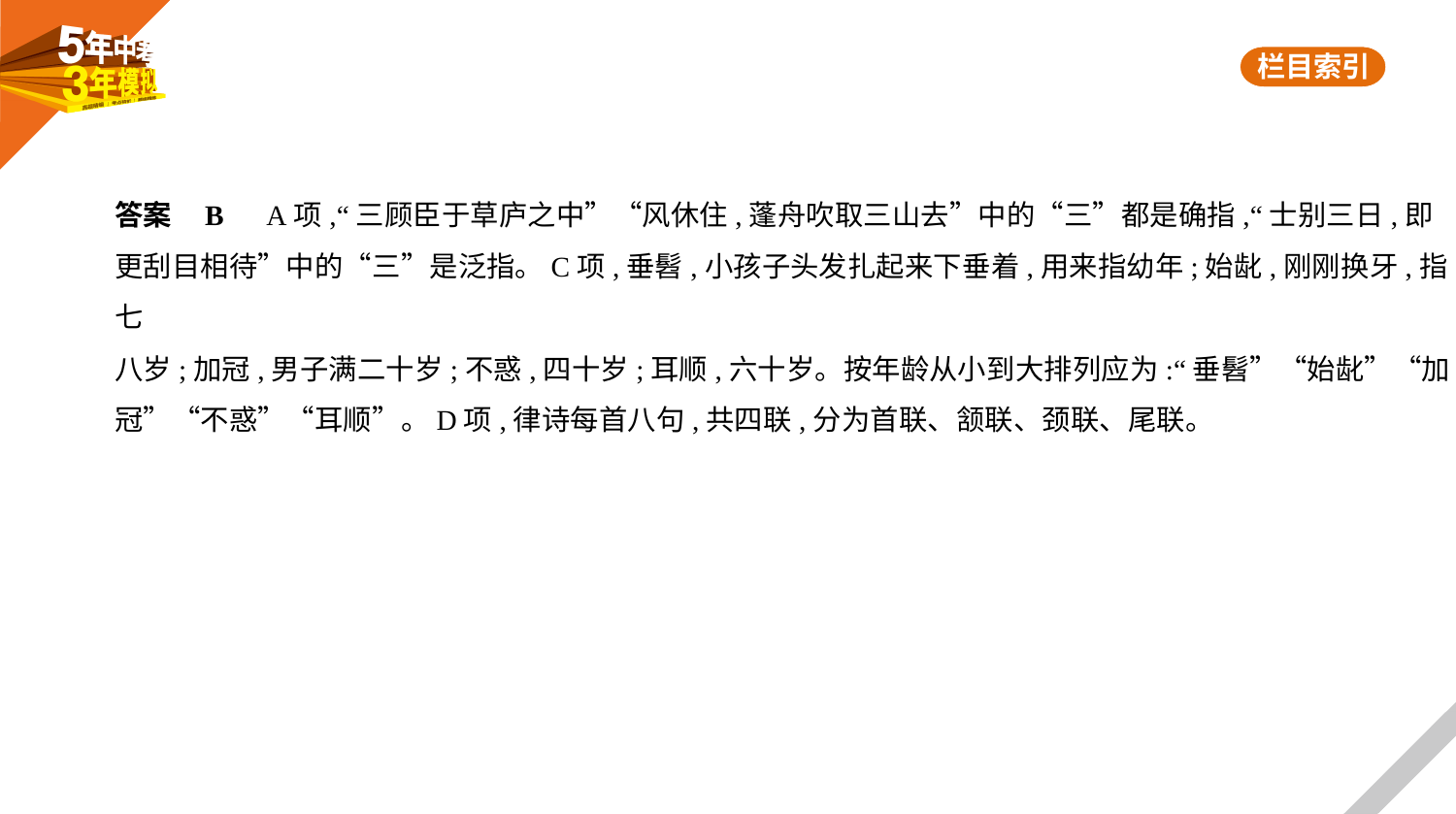

答案    B　A项,“三顾臣于草庐之中”“风休住,蓬舟吹取三山去”中的“三”都是确指,“士别三日,即
更刮目相待”中的“三”是泛指。C项,垂髫,小孩子头发扎起来下垂着,用来指幼年;始龀,刚刚换牙,指七
八岁;加冠,男子满二十岁;不惑,四十岁;耳顺,六十岁。按年龄从小到大排列应为:“垂髫”“始龀”“加
冠”“不惑”“耳顺”。D项,律诗每首八句,共四联,分为首联、颔联、颈联、尾联。